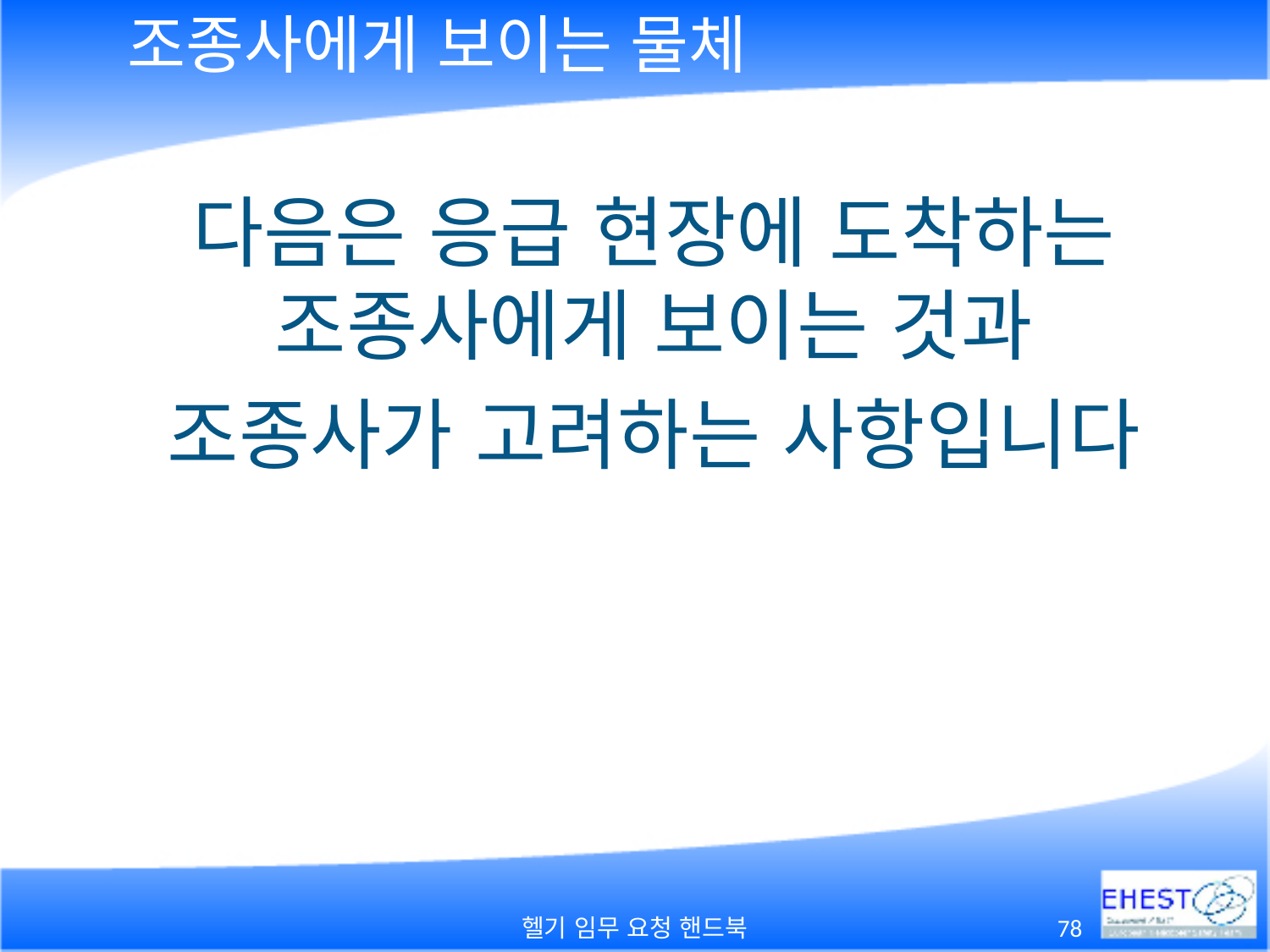

# 조종사에게 보이는 물체
다음은 응급 현장에 도착하는 조종사에게 보이는 것과
조종사가 고려하는 사항입니다
헬기 임무 요청 핸드북
78